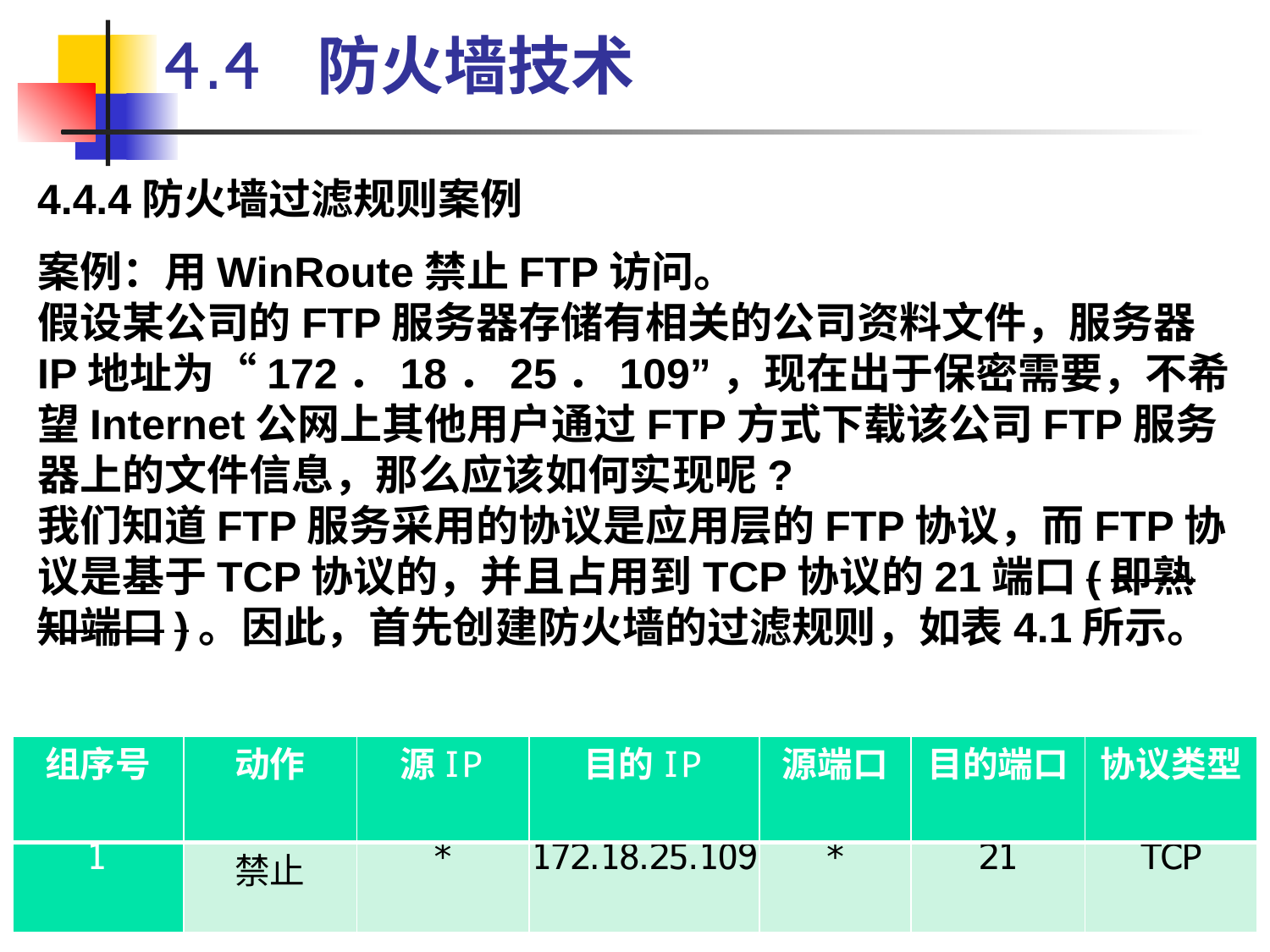

4.4  防火墙技术
4.4.4防火墙过滤规则案例
案例：用WinRoute禁止FTP访问。
假设某公司的FTP服务器存储有相关的公司资料文件，服务器IP地址为“172．18．25．109”，现在出于保密需要，不希望Internet公网上其他用户通过FTP方式下载该公司FTP服务器上的文件信息，那么应该如何实现呢?
我们知道FTP服务采用的协议是应用层的FTP协议，而FTP协议是基于TCP协议的，并且占用到TCP协议的21端口(即熟知端口)。因此，首先创建防火墙的过滤规则，如表4.1所示。
| 组序号 | 动作 | 源IP | 目的IP | 源端口 | 目的端口 | 协议类型 |
| --- | --- | --- | --- | --- | --- | --- |
| 1 | 禁止 | \* | 172.18.25.109 | \* | 21 | TCP |